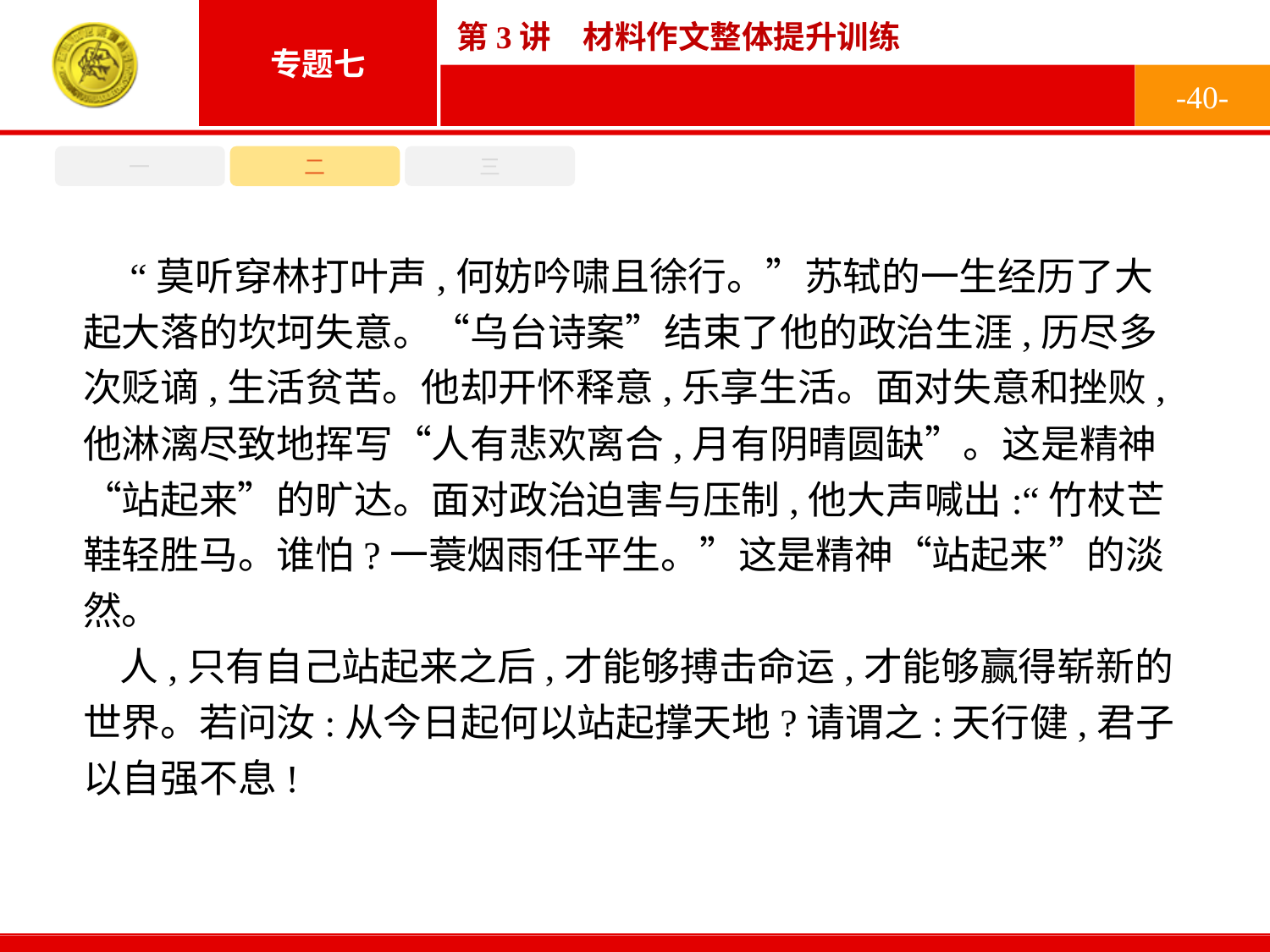

-40-
一
二
三
 “莫听穿林打叶声,何妨吟啸且徐行。”苏轼的一生经历了大起大落的坎坷失意。“乌台诗案”结束了他的政治生涯,历尽多次贬谪,生活贫苦。他却开怀释意,乐享生活。面对失意和挫败,他淋漓尽致地挥写“人有悲欢离合,月有阴晴圆缺”。这是精神“站起来”的旷达。面对政治迫害与压制,他大声喊出:“竹杖芒鞋轻胜马。谁怕?一蓑烟雨任平生。”这是精神“站起来”的淡然。
人,只有自己站起来之后,才能够搏击命运,才能够赢得崭新的世界。若问汝:从今日起何以站起撑天地?请谓之:天行健,君子以自强不息!